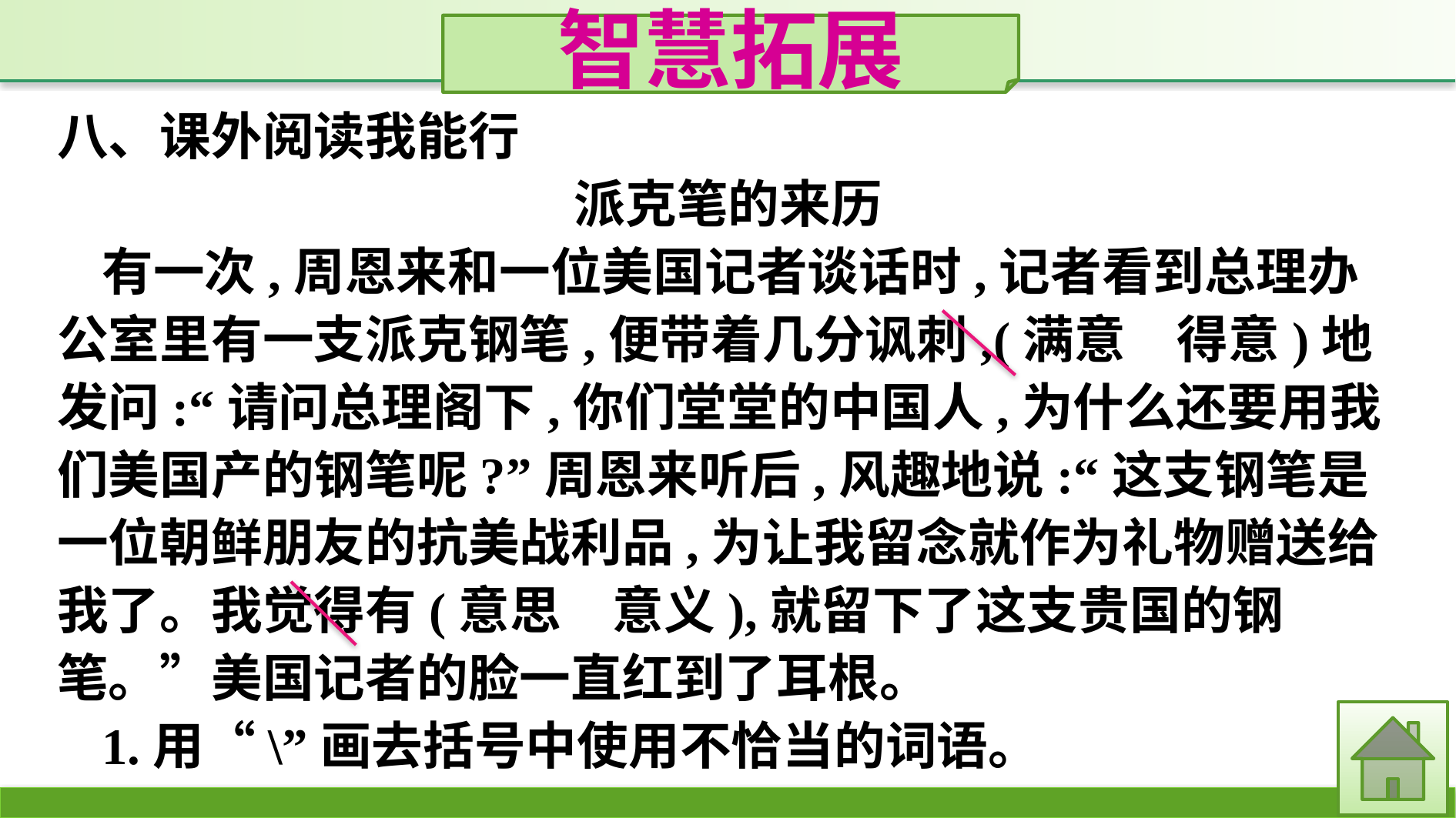

智慧拓展
八、课外阅读我能行
派克笔的来历
有一次,周恩来和一位美国记者谈话时,记者看到总理办公室里有一支派克钢笔,便带着几分讽刺,(满意　得意)地发问:“请问总理阁下,你们堂堂的中国人,为什么还要用我们美国产的钢笔呢?”周恩来听后,风趣地说:“这支钢笔是一位朝鲜朋友的抗美战利品,为让我留念就作为礼物赠送给我了。我觉得有(意思　意义),就留下了这支贵国的钢笔。”美国记者的脸一直红到了耳根。
1.用“\”画去括号中使用不恰当的词语。